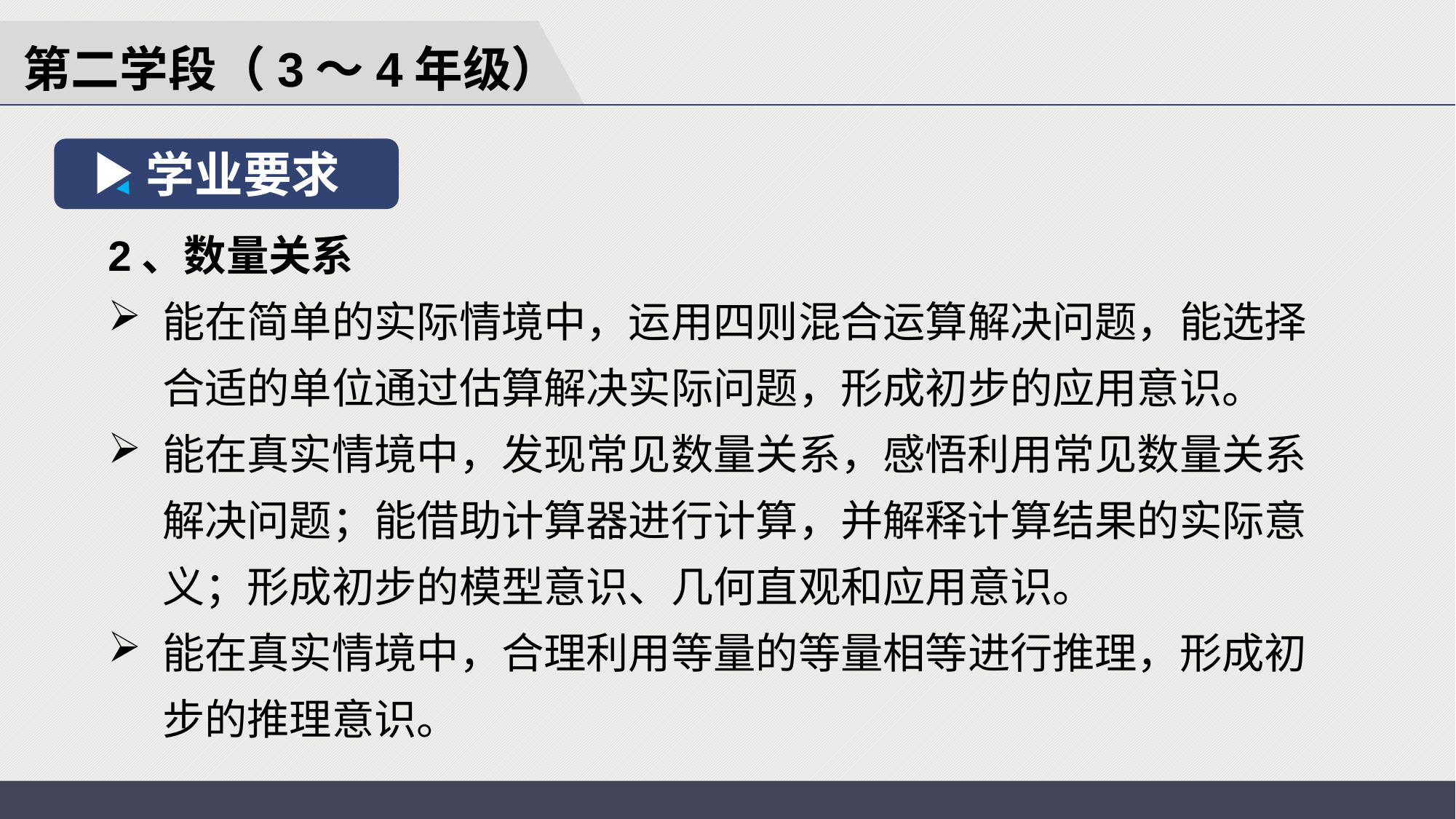

第二学段（3～4年级）
学业要求

2、数量关系
能在简单的实际情境中，运用四则混合运算解决问题，能选择合适的单位通过估算解决实际问题，形成初步的应用意识。
能在真实情境中，发现常见数量关系，感悟利用常见数量关系解决问题；能借助计算器进行计算，并解释计算结果的实际意义；形成初步的模型意识、几何直观和应用意识。
能在真实情境中，合理利用等量的等量相等进行推理，形成初步的推理意识。